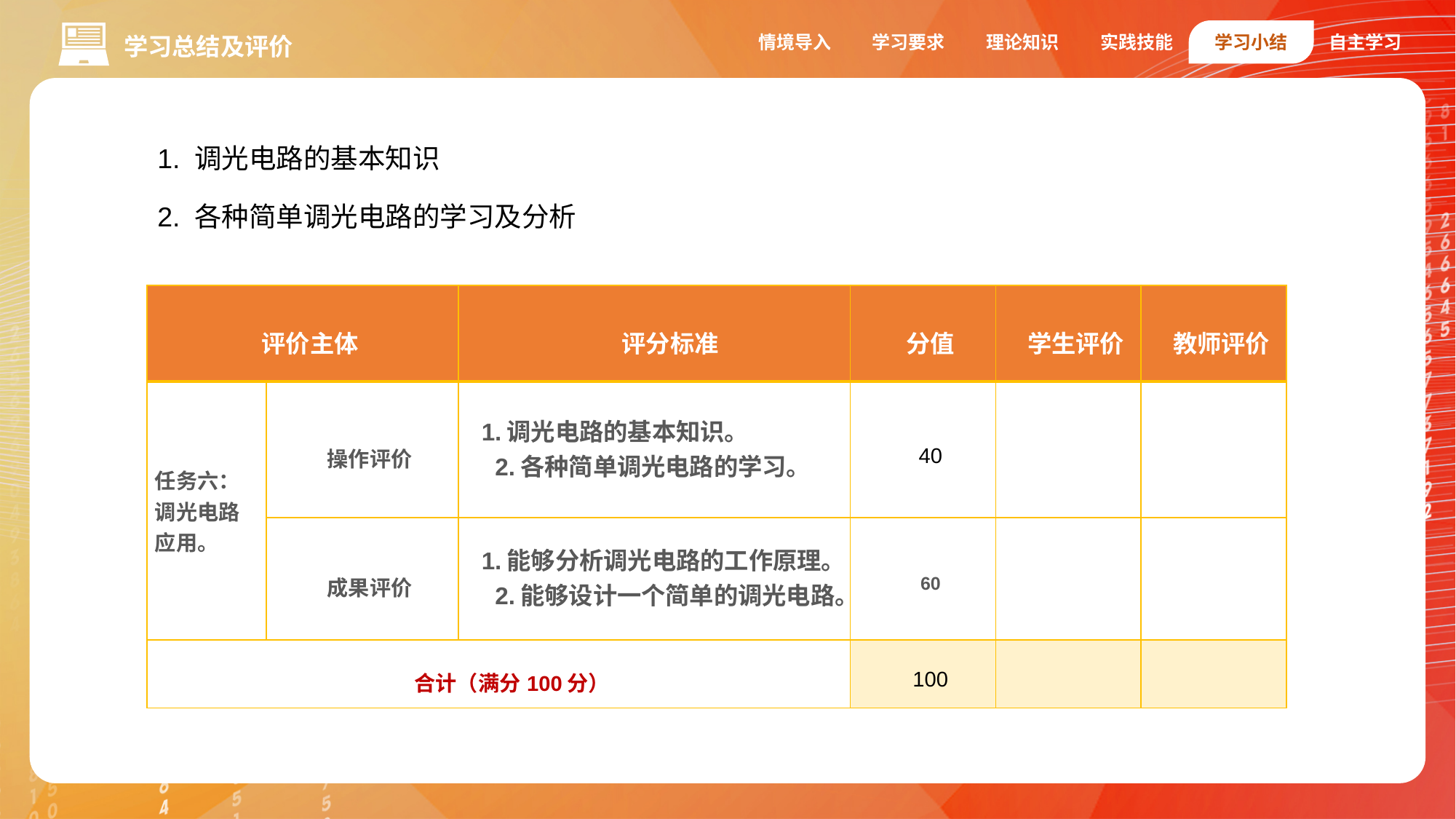

情境导入
学习要求
理论知识
实践技能
学习小结
自主学习

学习总结及评价
1. 调光电路的基本知识
2. 各种简单调光电路的学习及分析

| 评价主体 |  | 评分标准 | 分值 | 学生评价 | 教师评价 |
| --- | --- | --- | --- | --- | --- |
| 任务六：调光电路应用。 | 操作评价 | 1.调光电路的基本知识。 2.各种简单调光电路的学习。 | 40 |  |  |
|  | 成果评价 | 1.能够分析调光电路的工作原理。 2.能够设计一个简单的调光电路。 | 60 |  |  |
| 合计（满分100分） |  |  | 100 |  |  |